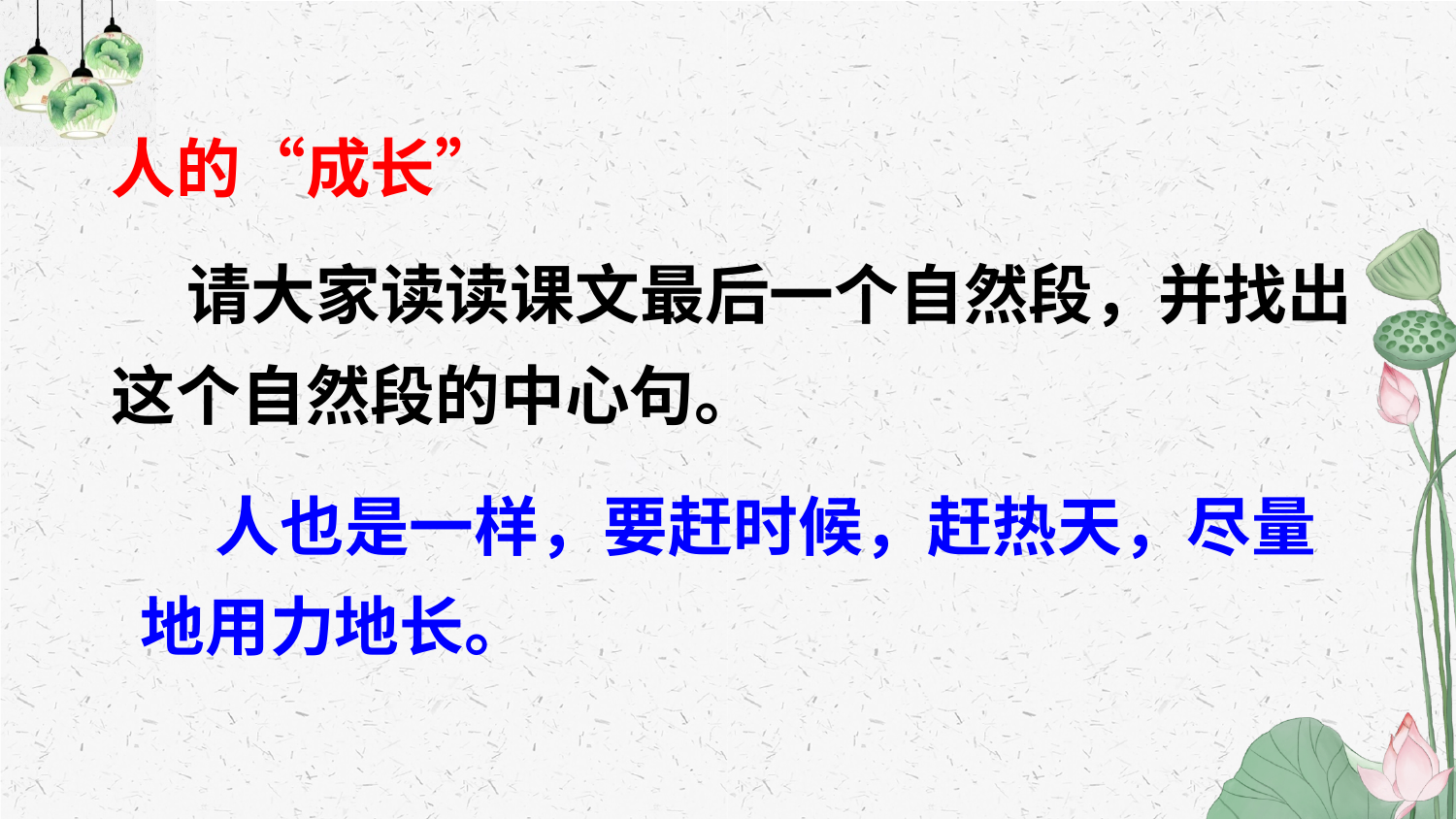

人的“成长”
    请大家读读课文最后一个自然段，并找出这个自然段的中心句。
    人也是一样，要赶时候，赶热天，尽量地用力地长。